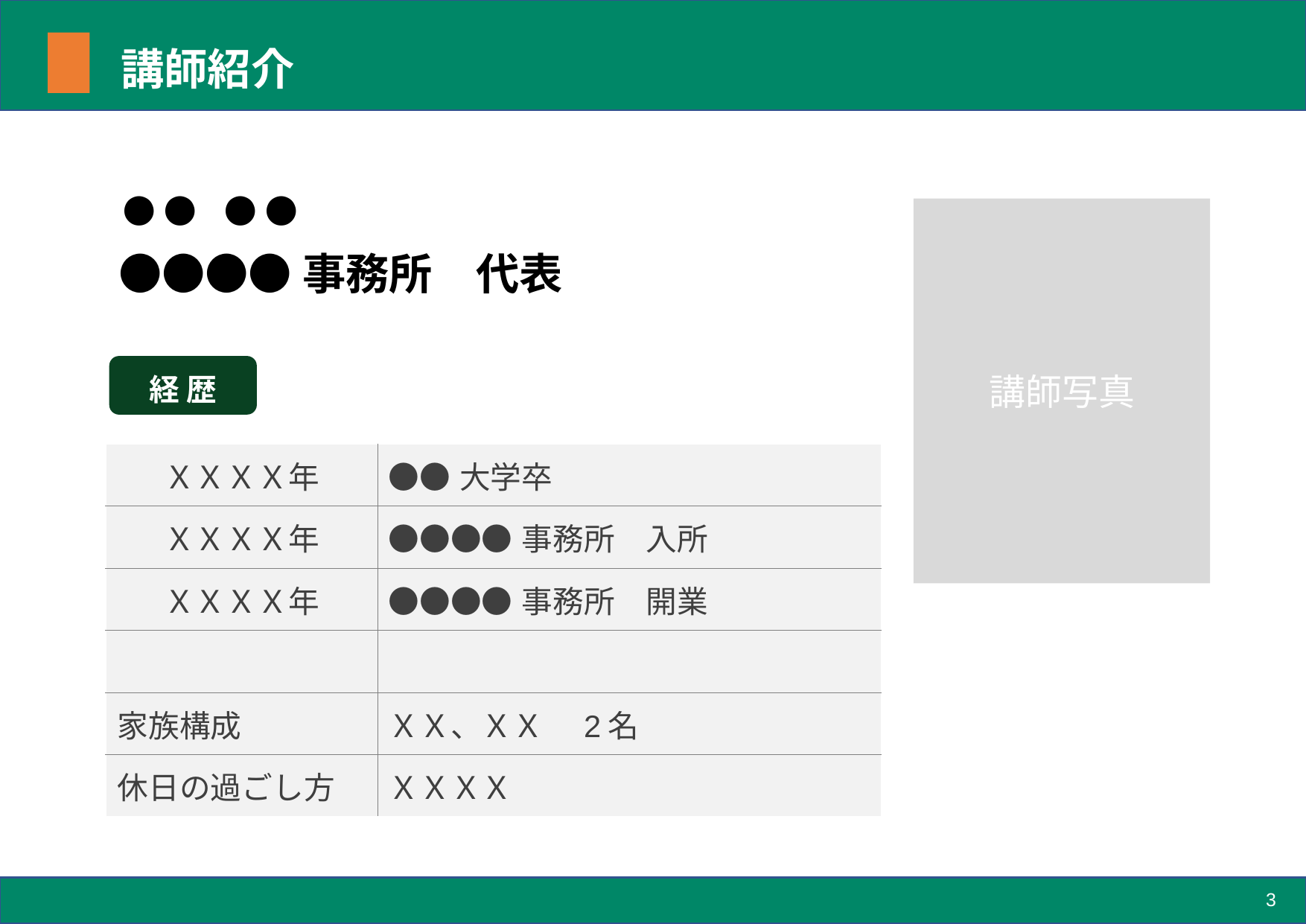

# 講師紹介
●● ●●
●●●●事務所　代表

講師写真
経 歴
| ＸＸＸＸ年 | ●●大学卒 |
| --- | --- |
| ＸＸＸＸ年 | ●●●●事務所　入所 |
| ＸＸＸＸ年 | ●●●●事務所　開業 |
|  |  |
| 家族構成 | ＸＸ、ＸＸ　2名 |
| 休日の過ごし方 | ＸＸＸＸ |